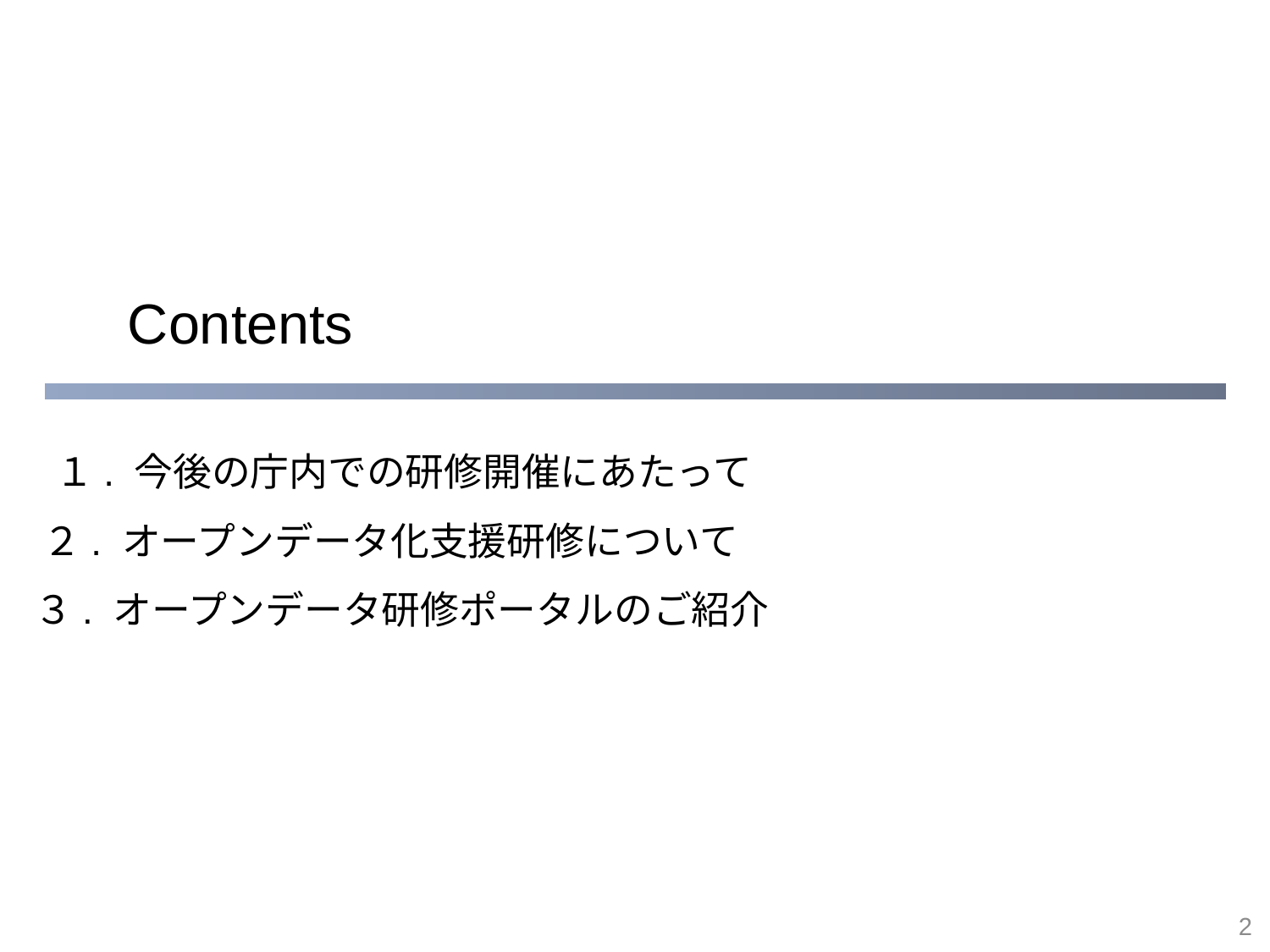

１. 今後の庁内での研修開催にあたって
２. オープンデータ化支援研修について
３. オープンデータ研修ポータルのご紹介
2